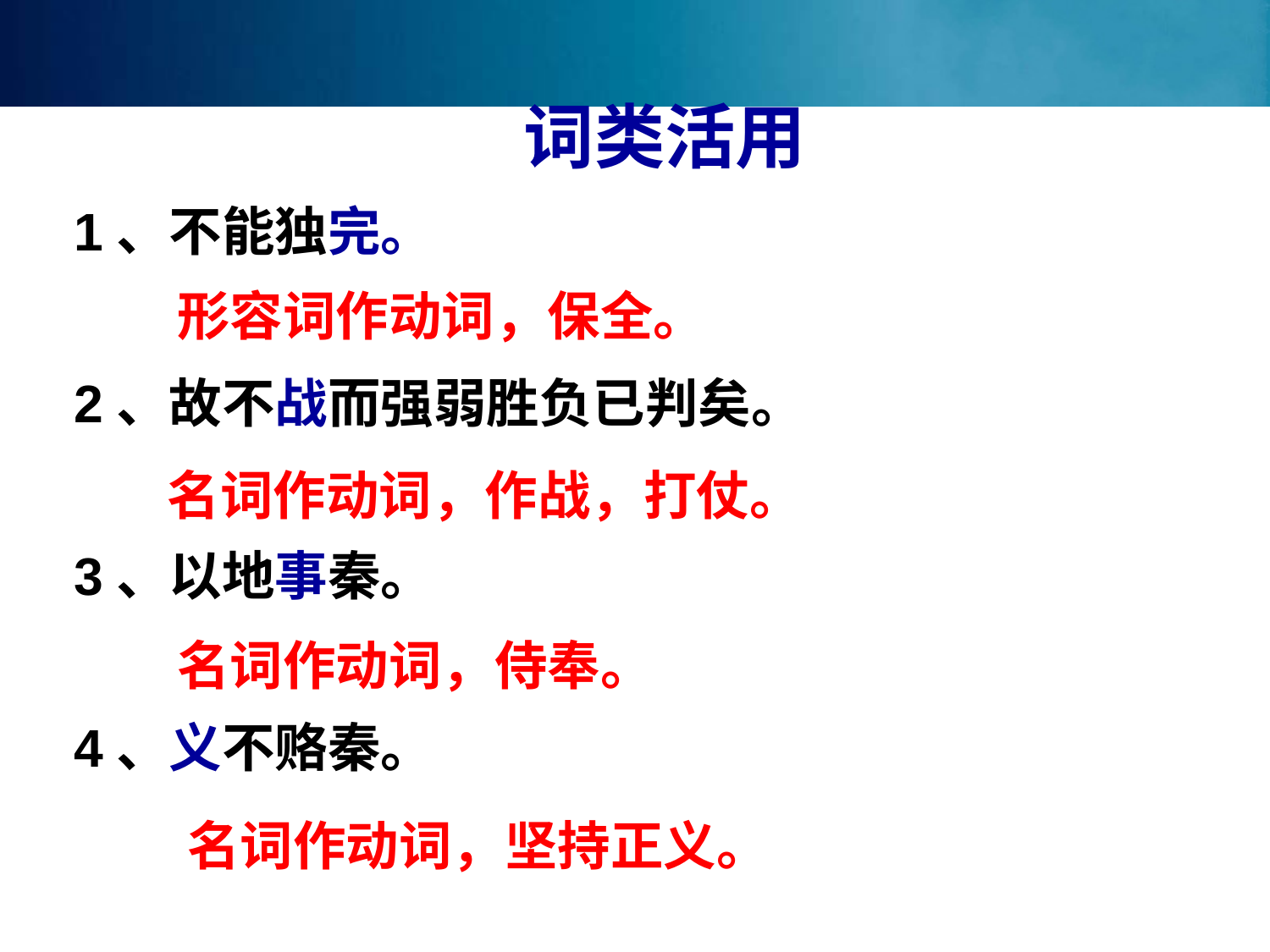

词类活用
1、不能独完。
2、故不战而强弱胜负已判矣。
3、以地事秦。
4、义不赂秦。
形容词作动词，保全。
名词作动词，作战，打仗。
名词作动词，侍奉。
名词作动词，坚持正义。